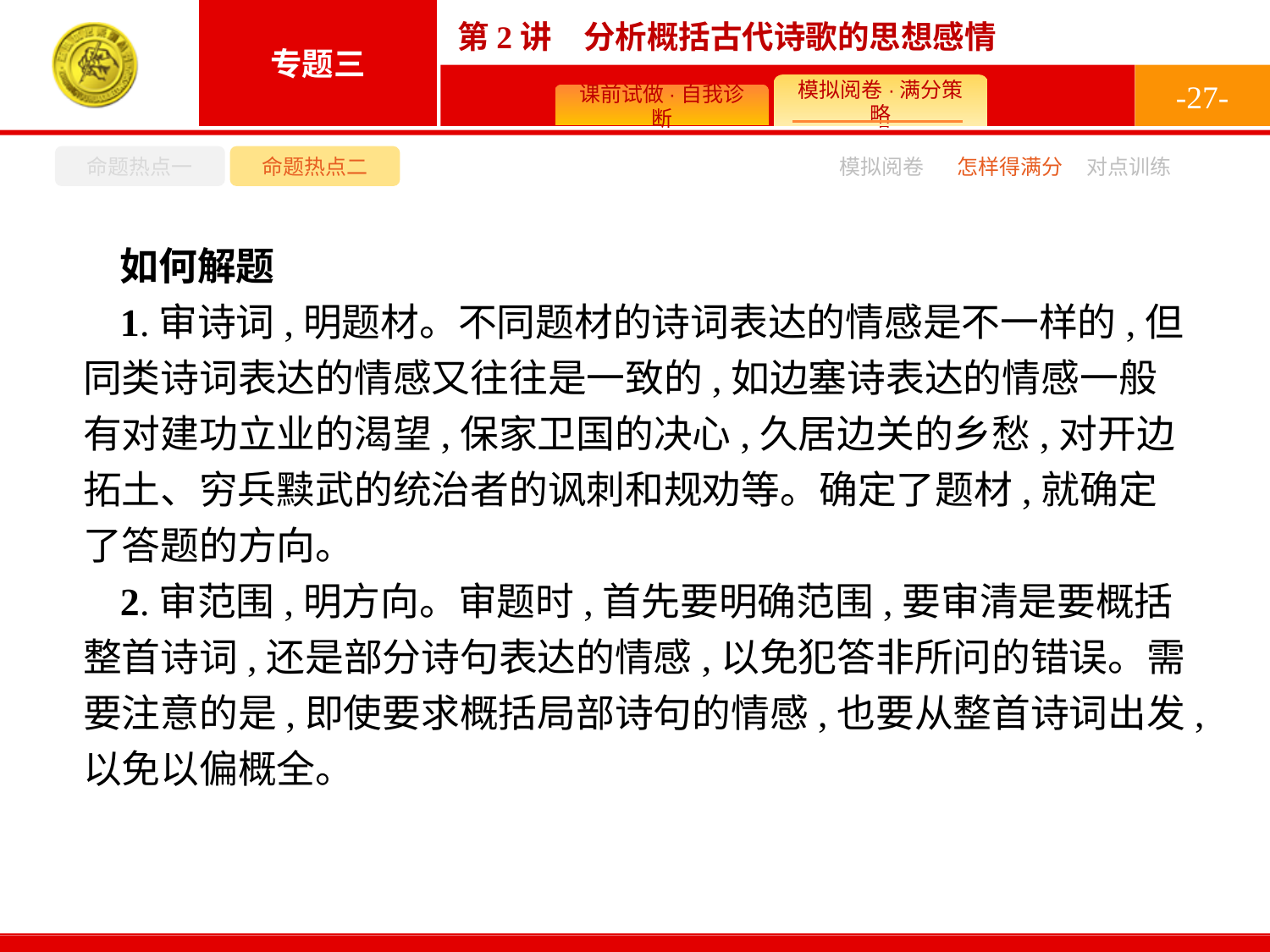

-27-
命题热点一
命题热点二
怎样得满分
模拟阅卷
对点训练
如何解题
1.审诗词,明题材。不同题材的诗词表达的情感是不一样的,但同类诗词表达的情感又往往是一致的,如边塞诗表达的情感一般有对建功立业的渴望,保家卫国的决心,久居边关的乡愁,对开边拓土、穷兵黩武的统治者的讽刺和规劝等。确定了题材,就确定了答题的方向。
2.审范围,明方向。审题时,首先要明确范围,要审清是要概括整首诗词,还是部分诗句表达的情感,以免犯答非所问的错误。需要注意的是,即使要求概括局部诗句的情感,也要从整首诗词出发,以免以偏概全。